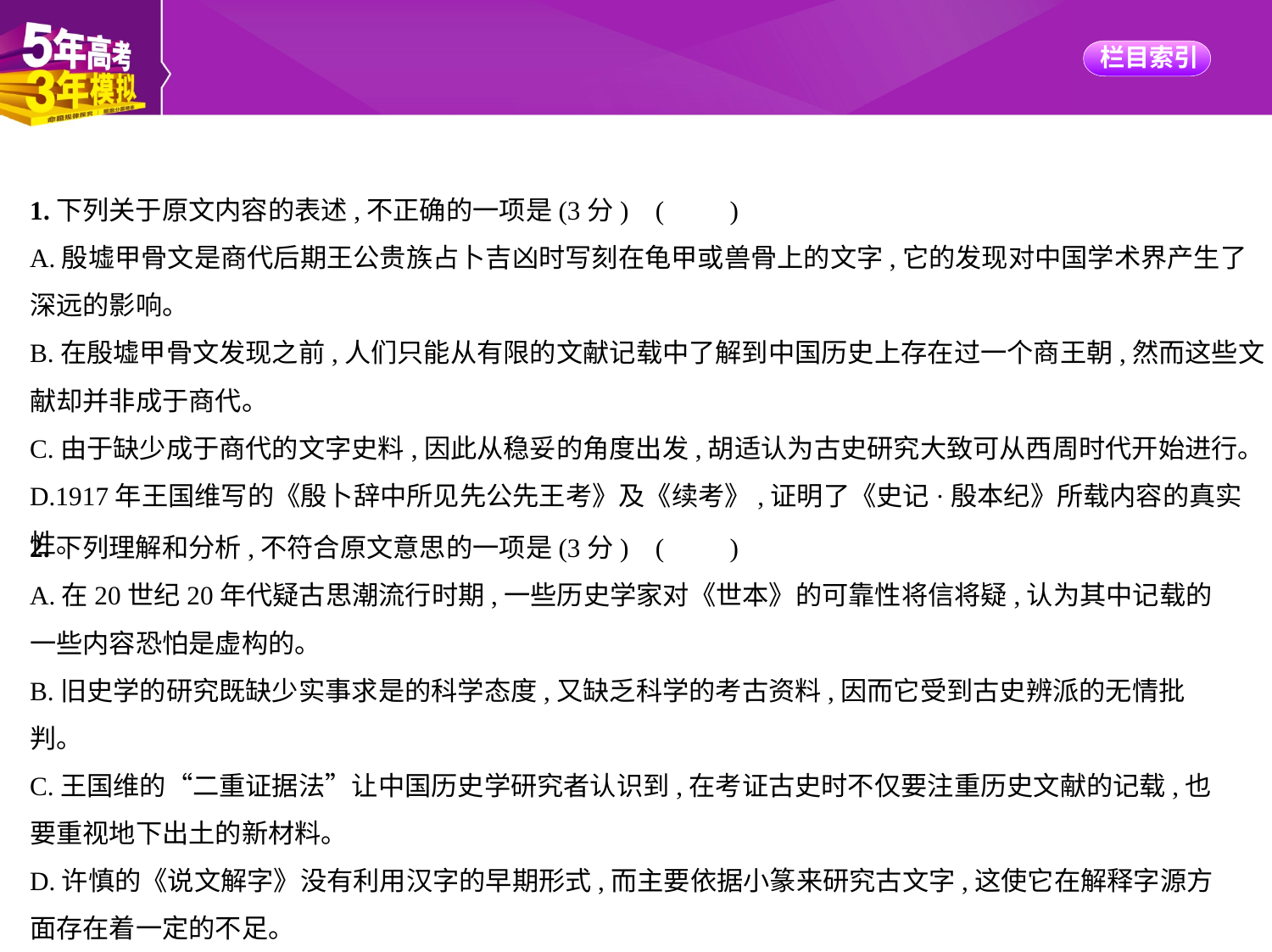

1.下列关于原文内容的表述,不正确的一项是(3分) (　　)
A.殷墟甲骨文是商代后期王公贵族占卜吉凶时写刻在龟甲或兽骨上的文字,它的发现对中国学术界产生了深远的影响。
B.在殷墟甲骨文发现之前,人们只能从有限的文献记载中了解到中国历史上存在过一个商王朝,然而这些文献却并非成于商代。
C.由于缺少成于商代的文字史料,因此从稳妥的角度出发,胡适认为古史研究大致可从西周时代开始进行。
D.1917年王国维写的《殷卜辞中所见先公先王考》及《续考》,证明了《史记·殷本纪》所载内容的真实性。
2.下列理解和分析,不符合原文意思的一项是(3分) (　　)
A.在20世纪20年代疑古思潮流行时期,一些历史学家对《世本》的可靠性将信将疑,认为其中记载的一些内容恐怕是虚构的。
B.旧史学的研究既缺少实事求是的科学态度,又缺乏科学的考古资料,因而它受到古史辨派的无情批判。
C.王国维的“二重证据法”让中国历史学研究者认识到,在考证古史时不仅要注重历史文献的记载,也要重视地下出土的新材料。
D.许慎的《说文解字》没有利用汉字的早期形式,而主要依据小篆来研究古文字,这使它在解释字源方面存在着一定的不足。